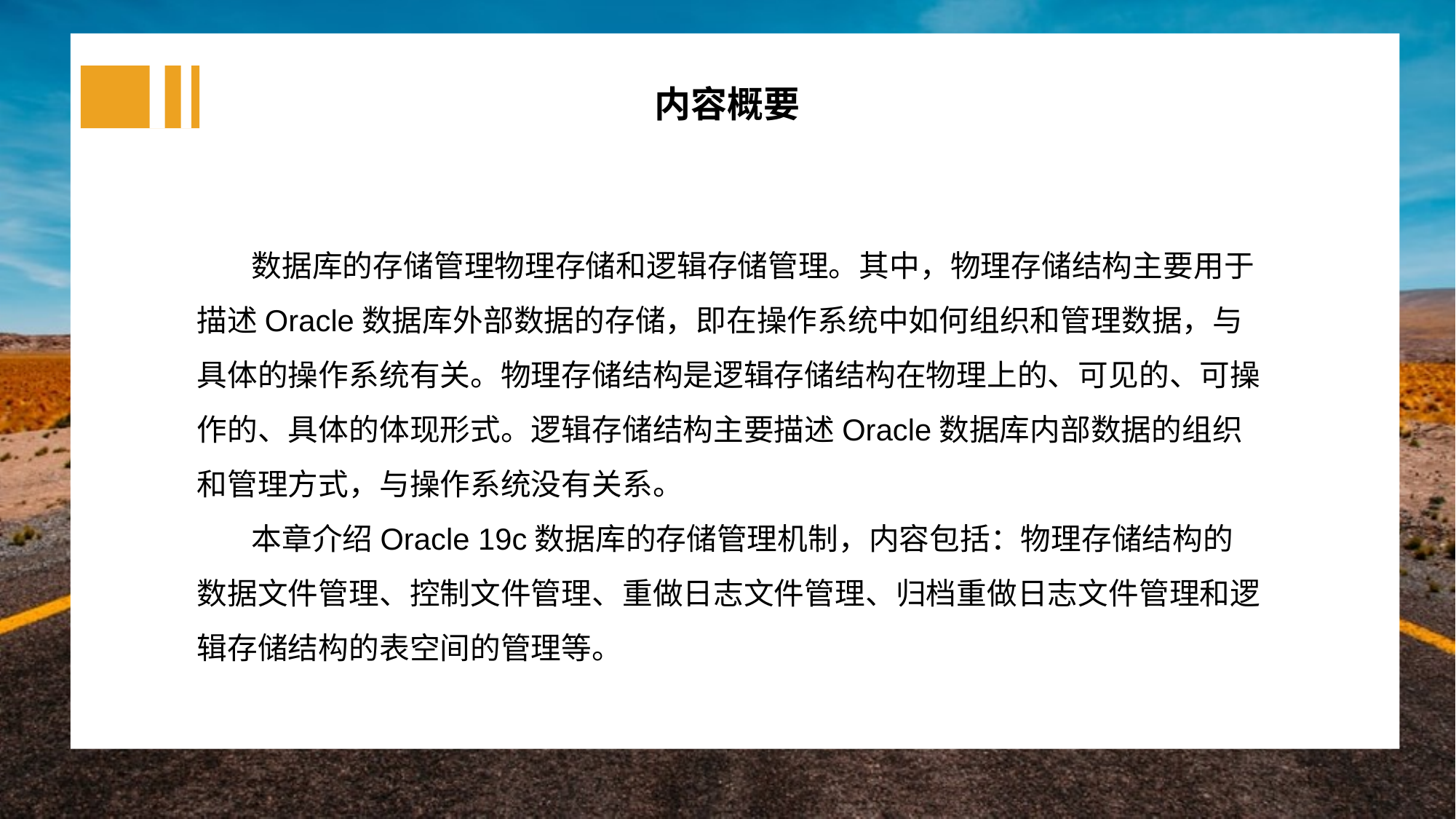

内容概要
数据库的存储管理物理存储和逻辑存储管理。其中，物理存储结构主要用于描述Oracle数据库外部数据的存储，即在操作系统中如何组织和管理数据，与具体的操作系统有关。物理存储结构是逻辑存储结构在物理上的、可见的、可操作的、具体的体现形式。逻辑存储结构主要描述Oracle数据库内部数据的组织和管理方式，与操作系统没有关系。
本章介绍Oracle 19c数据库的存储管理机制，内容包括：物理存储结构的数据文件管理、控制文件管理、重做日志文件管理、归档重做日志文件管理和逻辑存储结构的表空间的管理等。